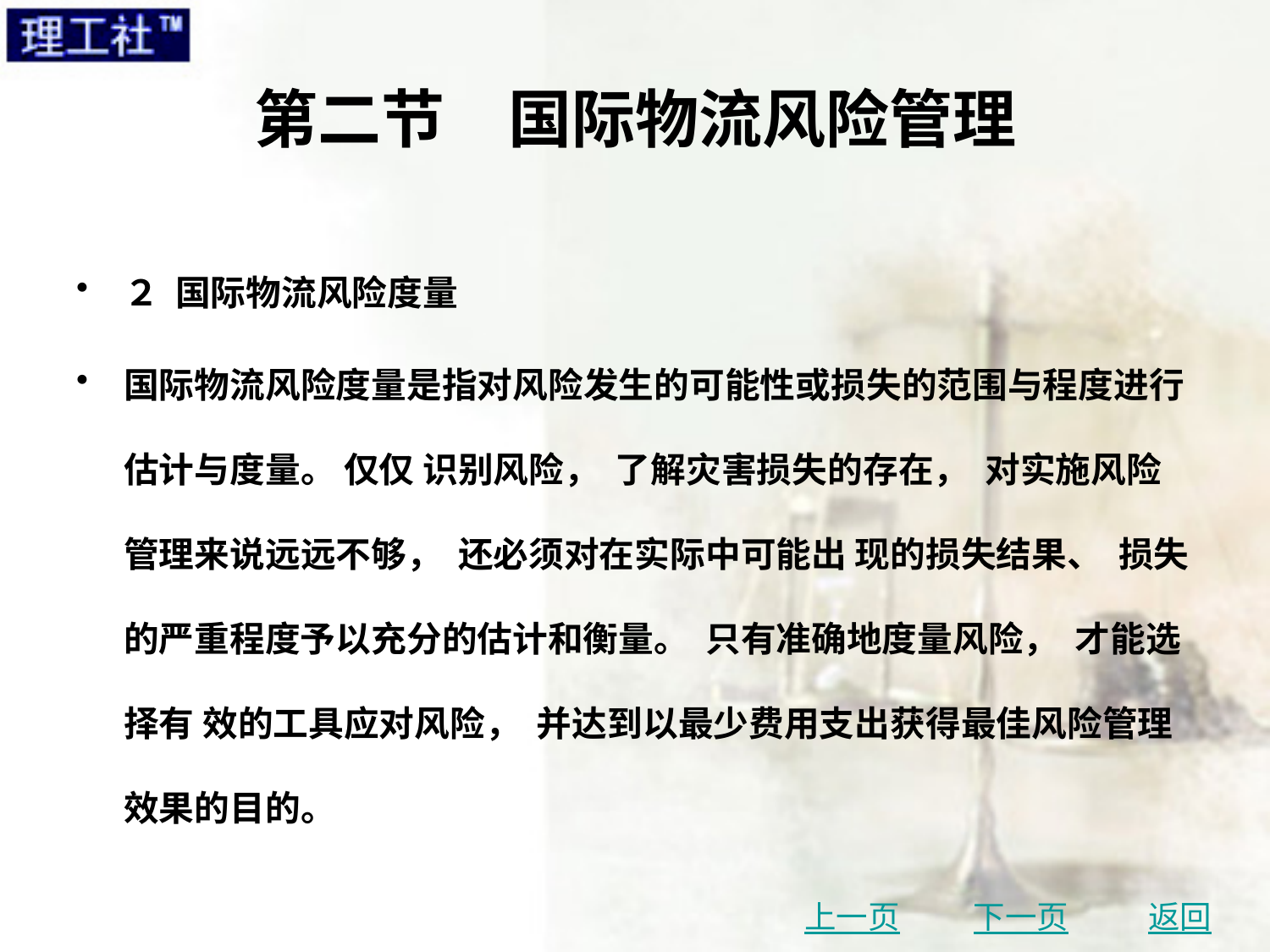

# 第二节　国际物流风险管理
２  国际物流风险度量
国际物流风险度量是指对风险发生的可能性或损失的范围与程度进行估计与度量。 仅仅 识别风险，  了解灾害损失的存在，  对实施风险管理来说远远不够，  还必须对在实际中可能出 现的损失结果、  损失的严重程度予以充分的估计和衡量。  只有准确地度量风险，  才能选择有 效的工具应对风险，  并达到以最少费用支出获得最佳风险管理效果的目的。
上一页
下一页
返回